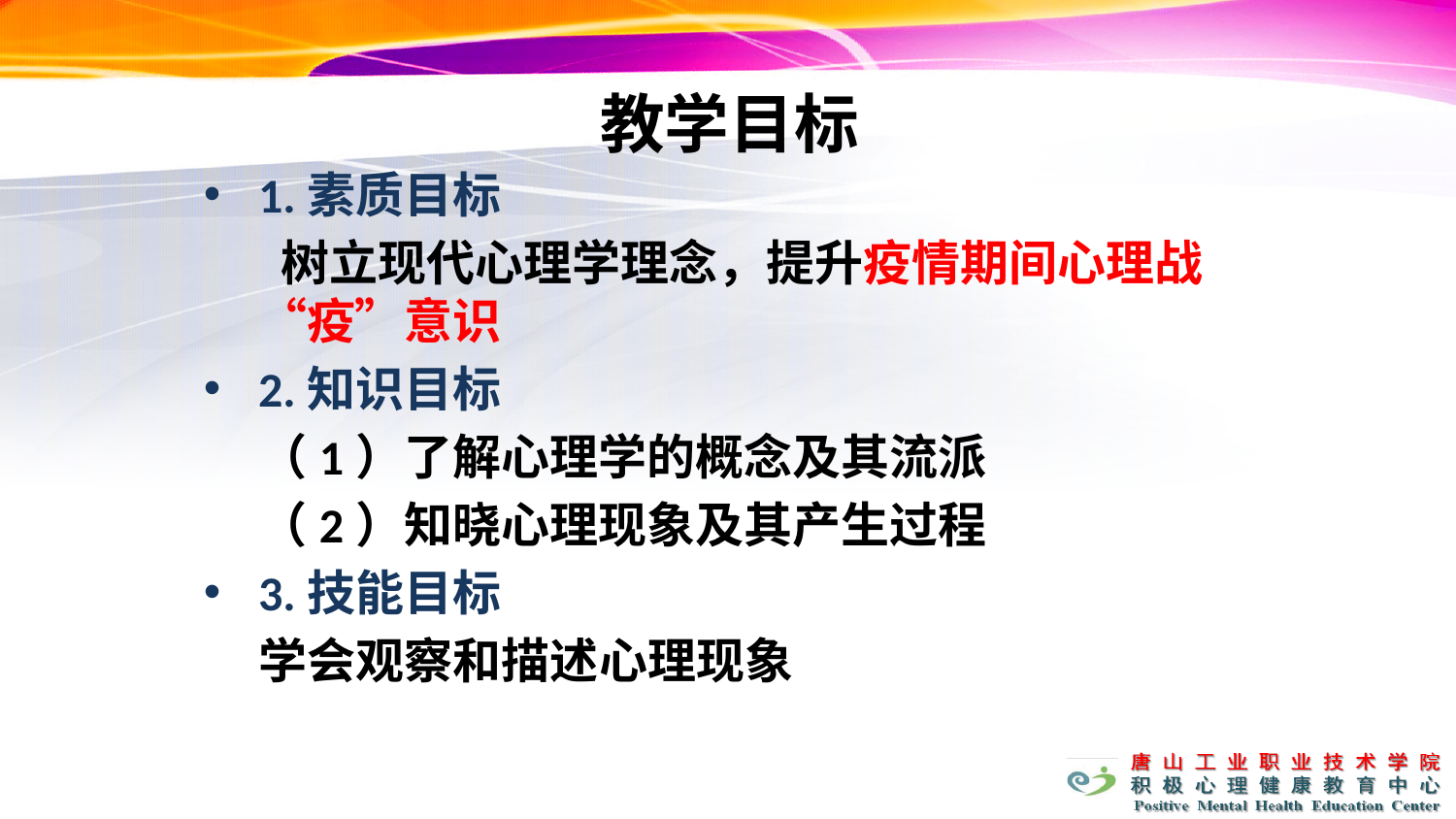

教学目标
1.素质目标
      树立现代心理学理念，提升疫情期间心理战“疫”意识
2.知识目标
    （1）了解心理学的概念及其流派
    （2）知晓心理现象及其产生过程
3.技能目标
    学会观察和描述心理现象